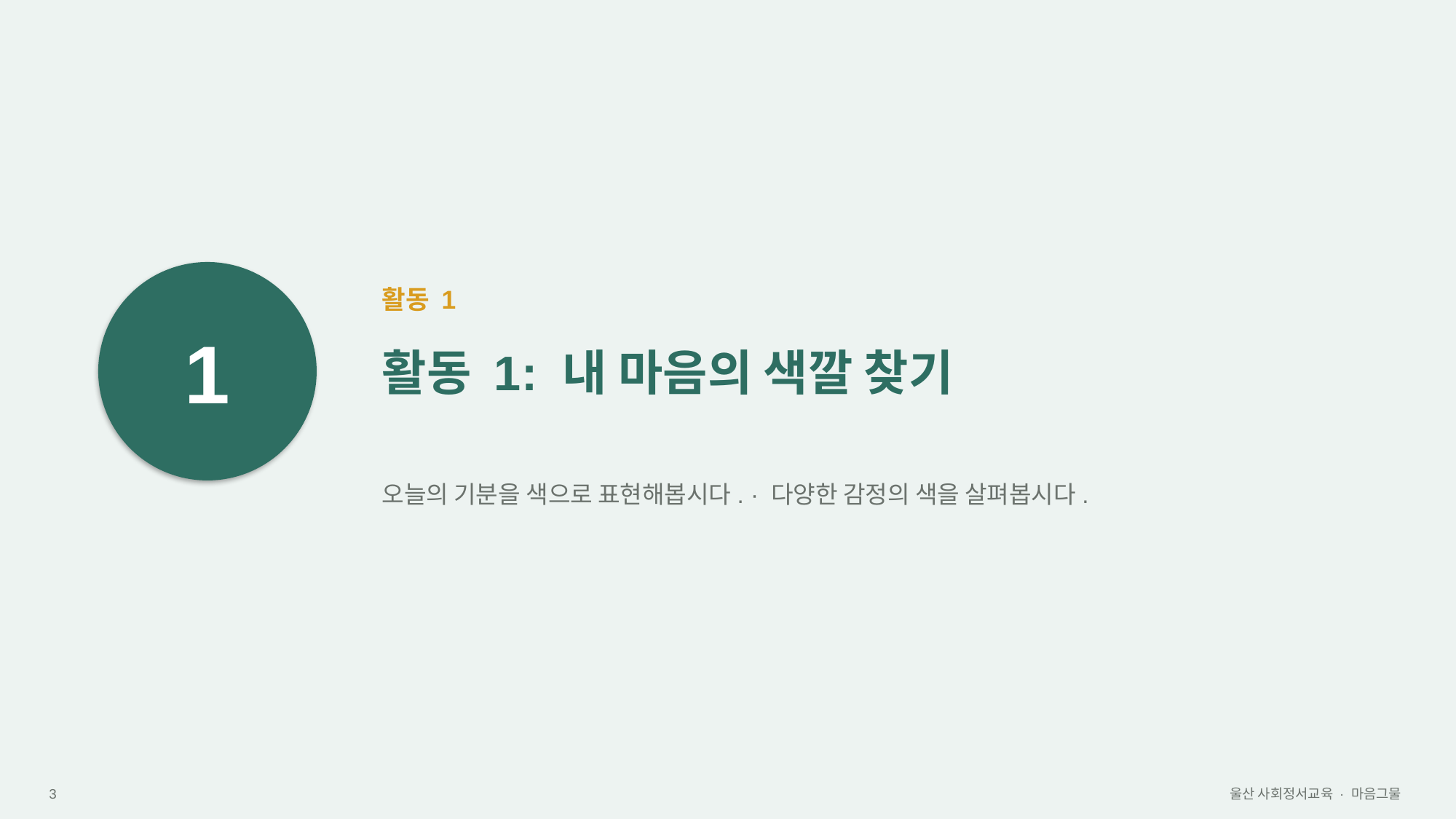

1
활동 1
활동 1: 내 마음의 색깔 찾기
오늘의 기분을 색으로 표현해봅시다. · 다양한 감정의 색을 살펴봅시다.
3
울산 사회정서교육 · 마음그물